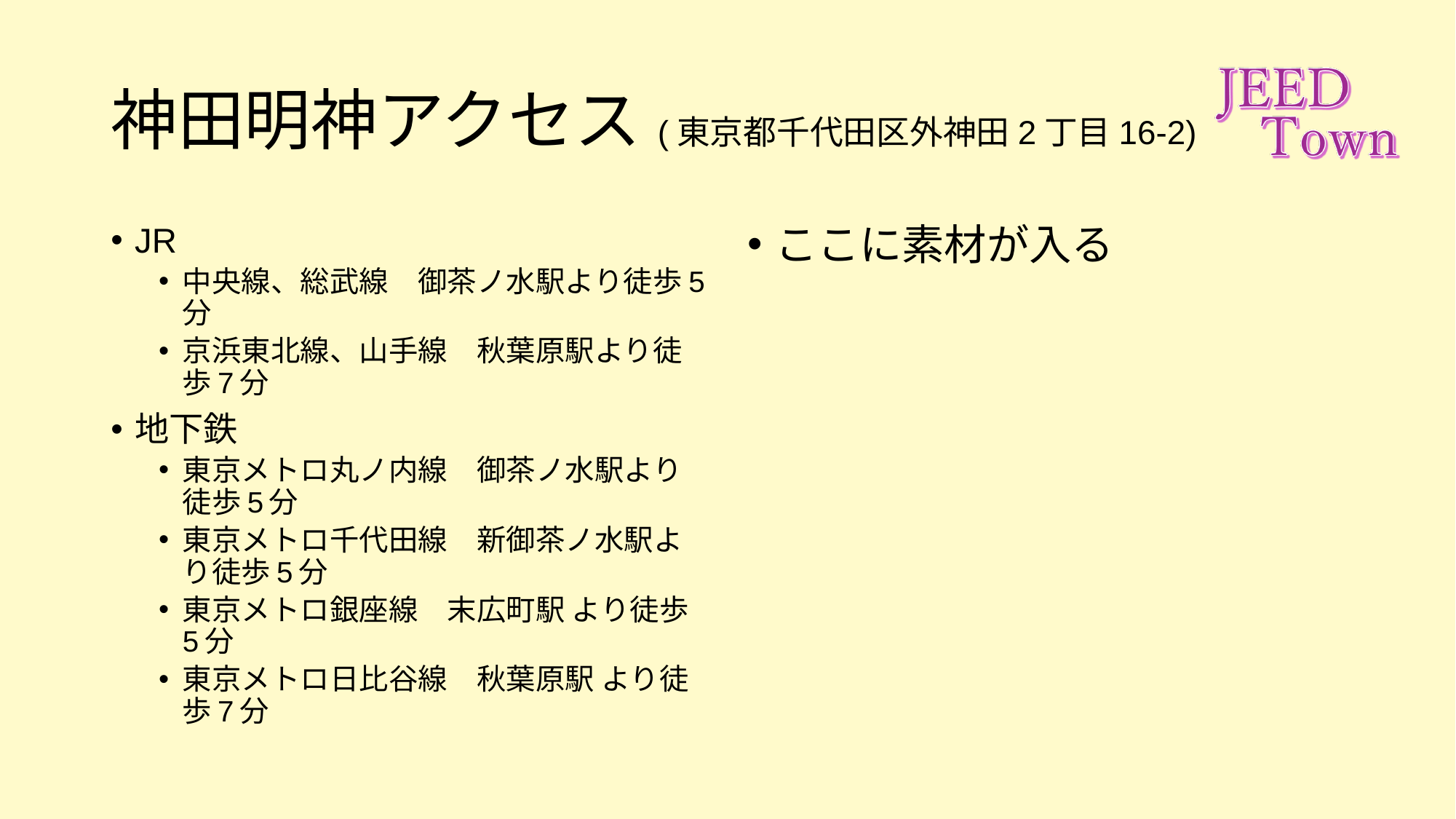

# 神田明神アクセス(東京都千代田区外神田2丁目16-2)
JR
中央線、総武線　御茶ノ水駅より徒歩5分
京浜東北線、山手線　秋葉原駅より徒歩7分
地下鉄
東京メトロ丸ノ内線　御茶ノ水駅より徒歩5分
東京メトロ千代田線　新御茶ノ水駅より徒歩5分
東京メトロ銀座線　末広町駅 より徒歩5分
東京メトロ日比谷線　秋葉原駅 より徒歩7分
ここに素材が入る